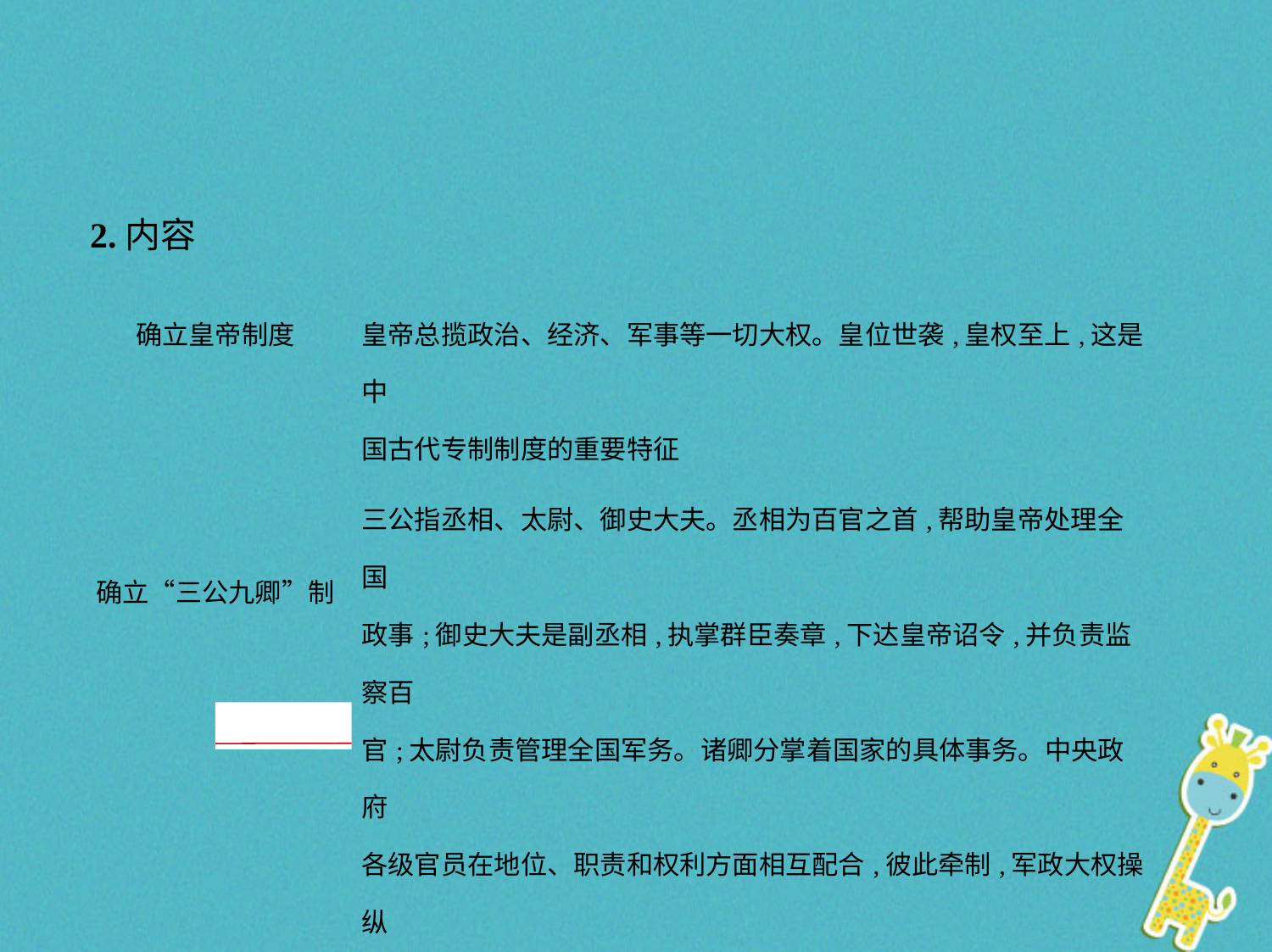

2.内容
| 确立皇帝制度 | 皇帝总揽政治、经济、军事等一切大权。皇位世袭,皇权至上,这是中 国古代专制制度的重要特征 |
| --- | --- |
| 确立“三公九卿”制 | 三公指丞相、太尉、御史大夫。丞相为百官之首,帮助皇帝处理全国 政事;御史大夫是副丞相,执掌群臣奏章,下达皇帝诏令,并负责监察百 官;太尉负责管理全国军务。诸卿分掌着国家的具体事务。中央政府 各级官员在地位、职责和权利方面相互配合,彼此牵制,军政大权操纵 在皇帝手中 |
| 地方实行②　郡县制 | 设置郡守、县令(长)等官职,由皇帝直接任命,秦朝实现了对地方政权 直接有效的控制 |